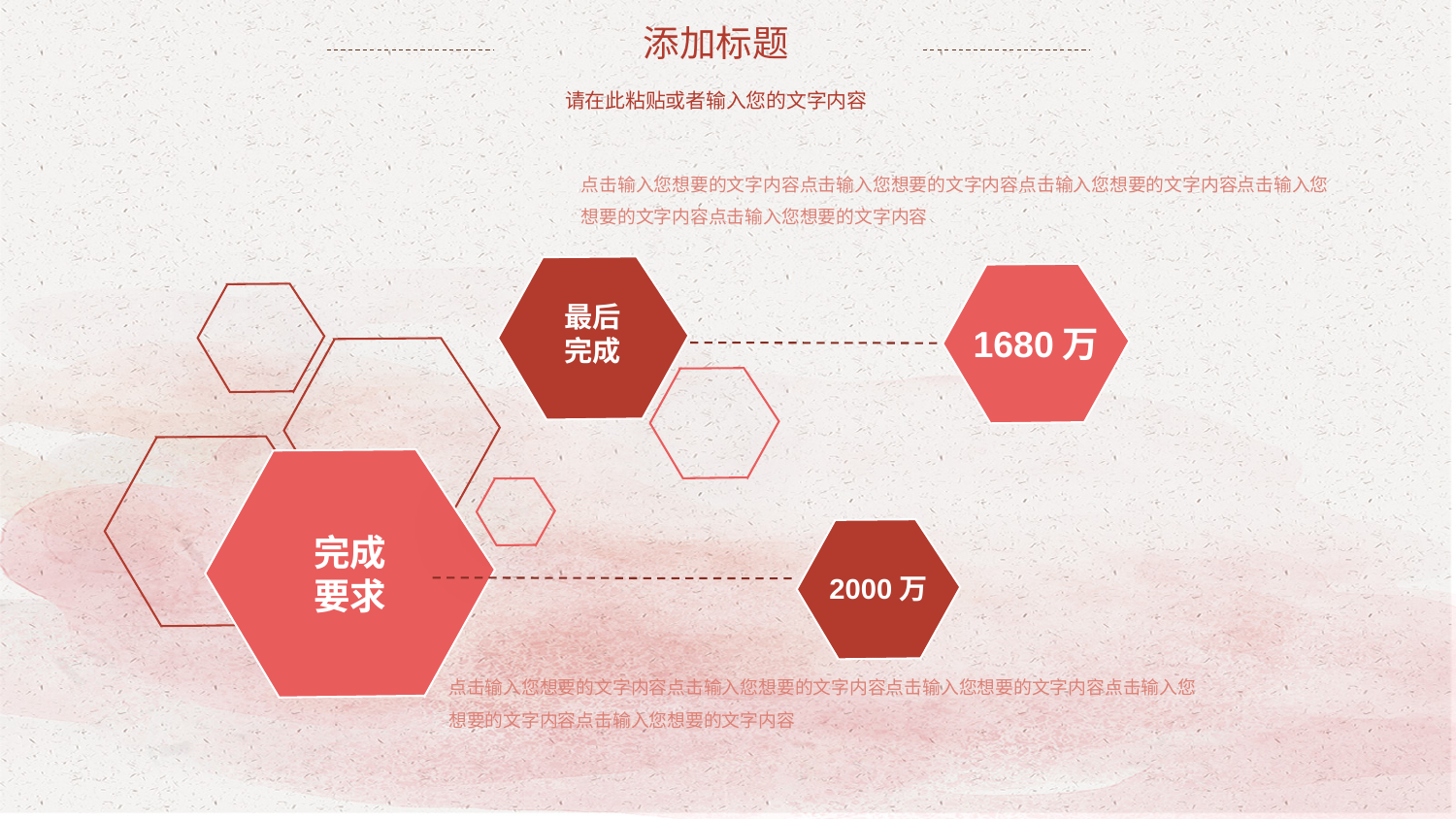

添加标题
请在此粘贴或者输入您的文字内容
点击输入您想要的文字内容点击输入您想要的文字内容点击输入您想要的文字内容点击输入您想要的文字内容点击输入您想要的文字内容

最后
完成
1680万

完成
要求

2000万
点击输入您想要的文字内容点击输入您想要的文字内容点击输入您想要的文字内容点击输入您想要的文字内容点击输入您想要的文字内容